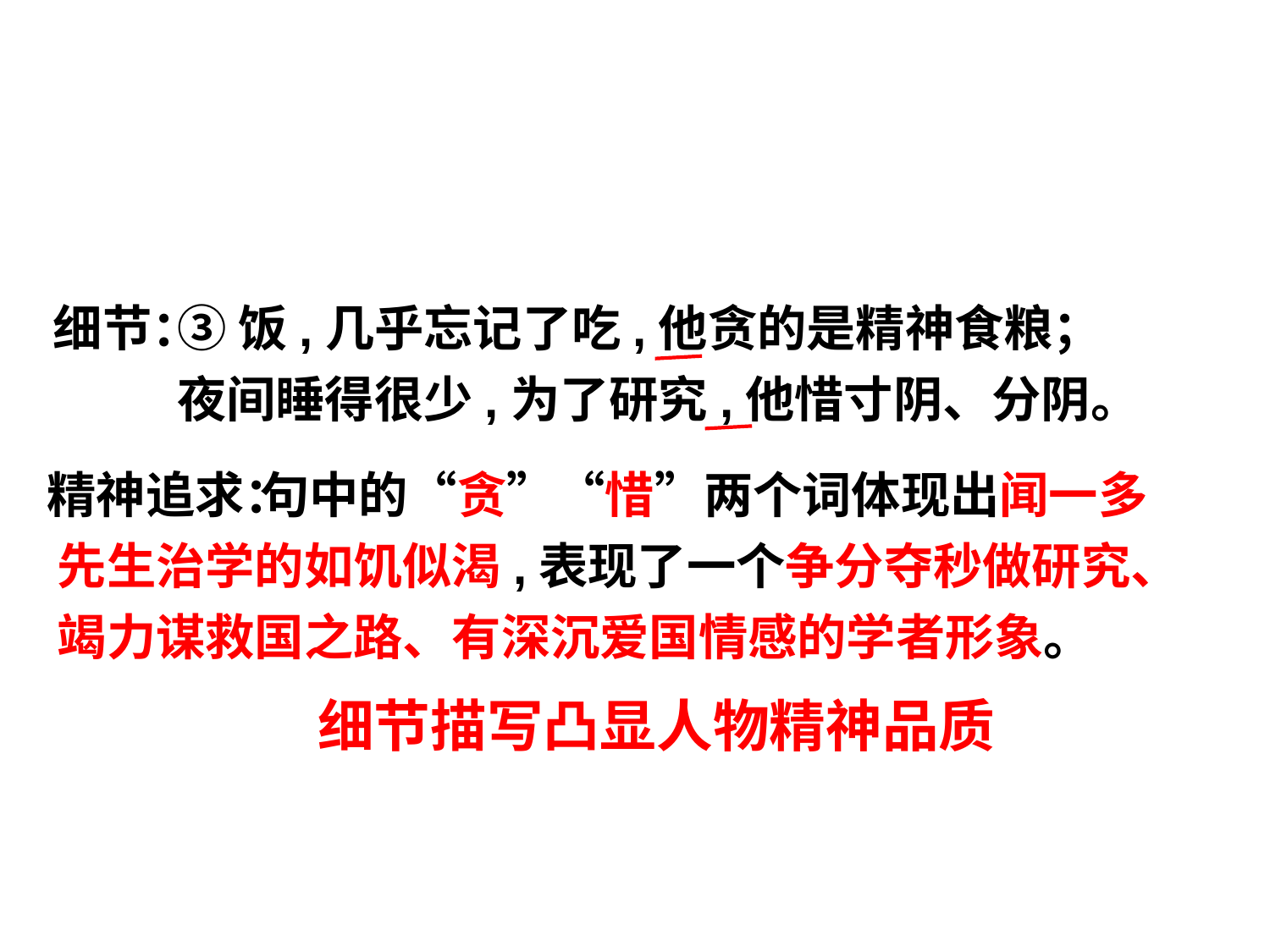

细节：
③饭,几乎忘记了吃,他贪的是精神食粮；夜间睡得很少,为了研究,他惜寸阴、分阴。

精神追求：
                 句中的“贪”“惜”两个词体现出闻一多先生治学的如饥似渴,表现了一个争分夺秒做研究、竭力谋救国之路、有深沉爱国情感的学者形象。
细节描写凸显人物精神品质